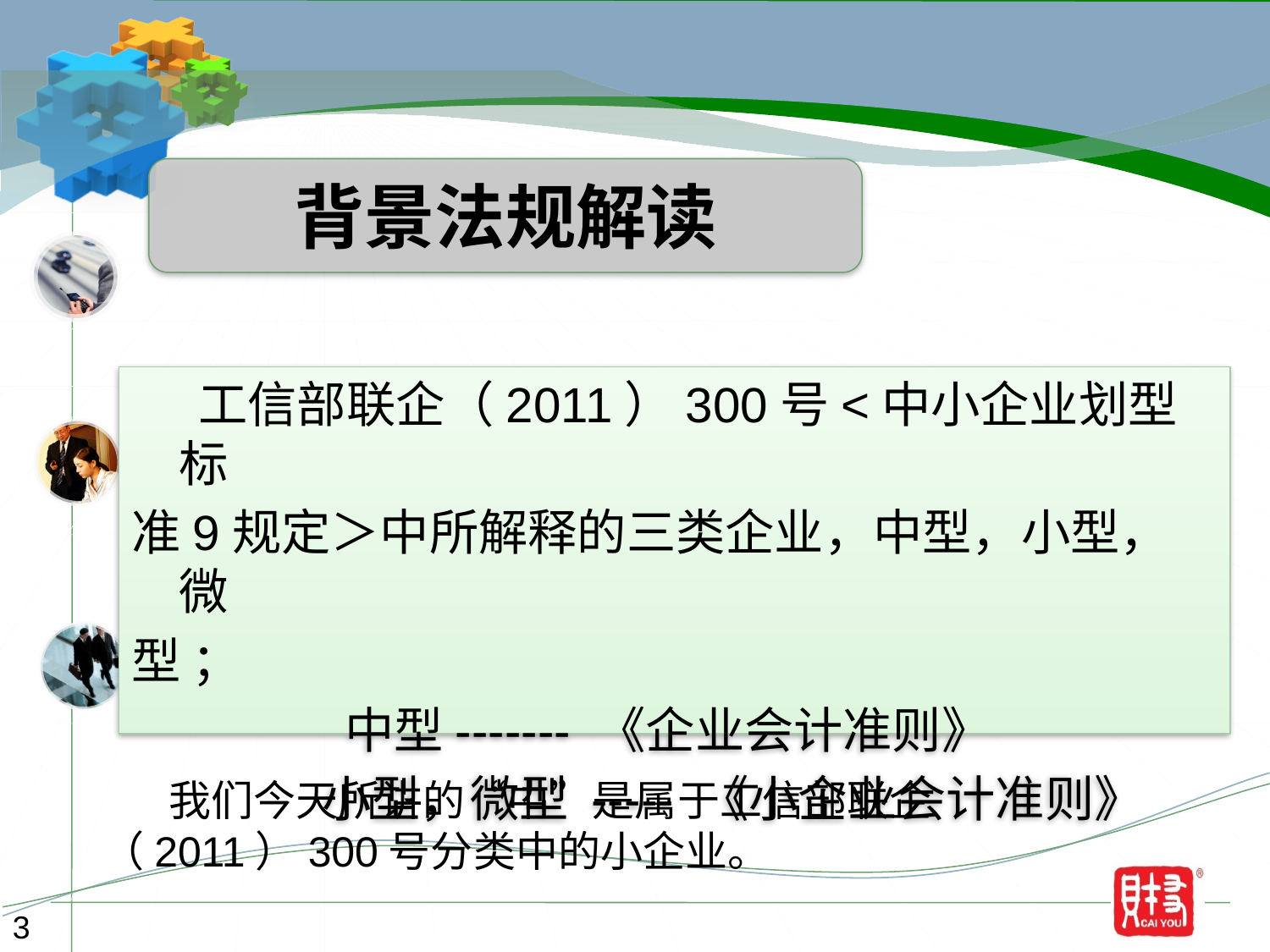

背景法规解读
     工信部联企（2011）300号<中小企业划型标
准9规定＞中所解释的三类企业，中型，小型，微
型 ；
 中型------- 《企业会计准则》
小型，微型 ----- 《小企业会计准则》

      我们今天所讲的“中”是属于工信部联企（2011）300号分类中的小企业。
3